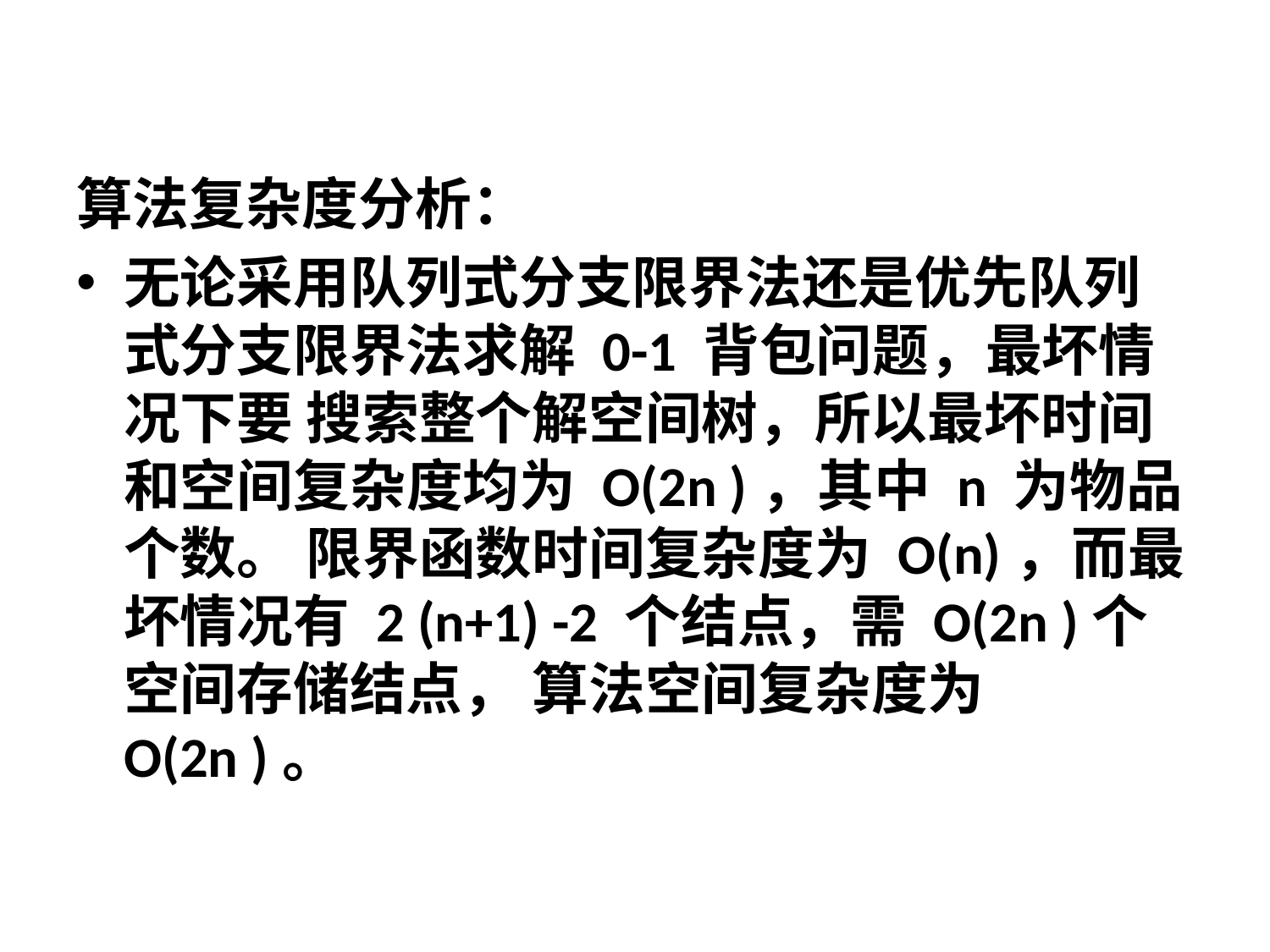

算法复杂度分析：
无论采用队列式分支限界法还是优先队列式分支限界法求解 0-1 背包问题，最坏情况下要 搜索整个解空间树，所以最坏时间和空间复杂度均为 O(2n )，其中 n 为物品个数。 限界函数时间复杂度为 O(n)，而最坏情况有 2 (n+1) -2 个结点，需 O(2n )个空间存储结点， 算法空间复杂度为 O(2n )。